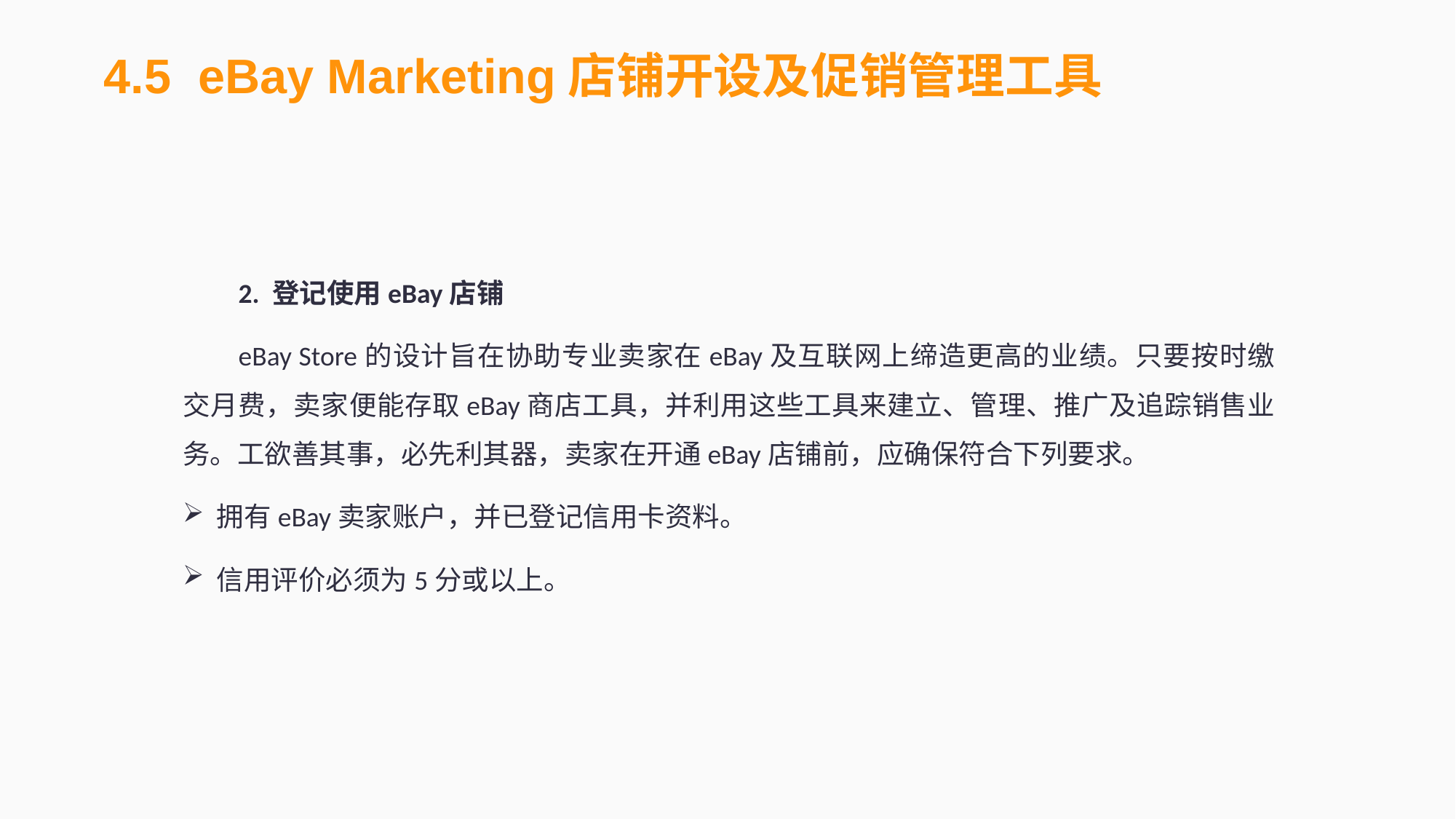

4.5  eBay Marketing店铺开设及促销管理工具
2. 登记使用eBay店铺
eBay Store的设计旨在协助专业卖家在eBay及互联网上缔造更高的业绩。只要按时缴交月费，卖家便能存取eBay商店工具，并利用这些工具来建立、管理、推广及追踪销售业务。工欲善其事，必先利其器，卖家在开通eBay店铺前，应确保符合下列要求。
拥有eBay卖家账户，并已登记信用卡资料。
信用评价必须为5分或以上。